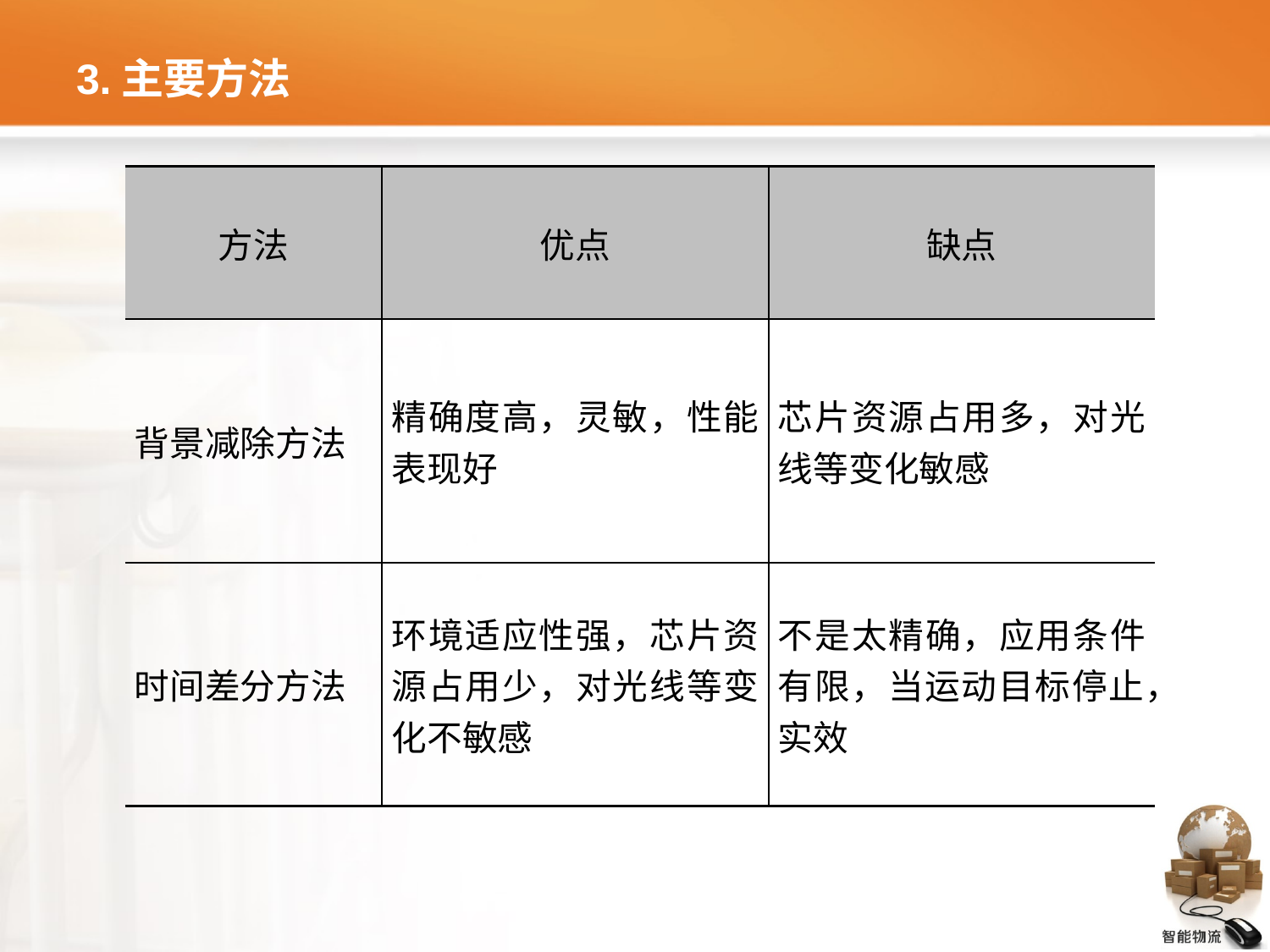

# 3.主要方法
| 方法 | 优点 | 缺点 |
| --- | --- | --- |
| 背景减除方法 | 精确度高，灵敏，性能表现好 | 芯片资源占用多，对光线等变化敏感 |
| 时间差分方法 | 环境适应性强，芯片资源占用少，对光线等变化不敏感 | 不是太精确，应用条件有限，当运动目标停止，实效 |